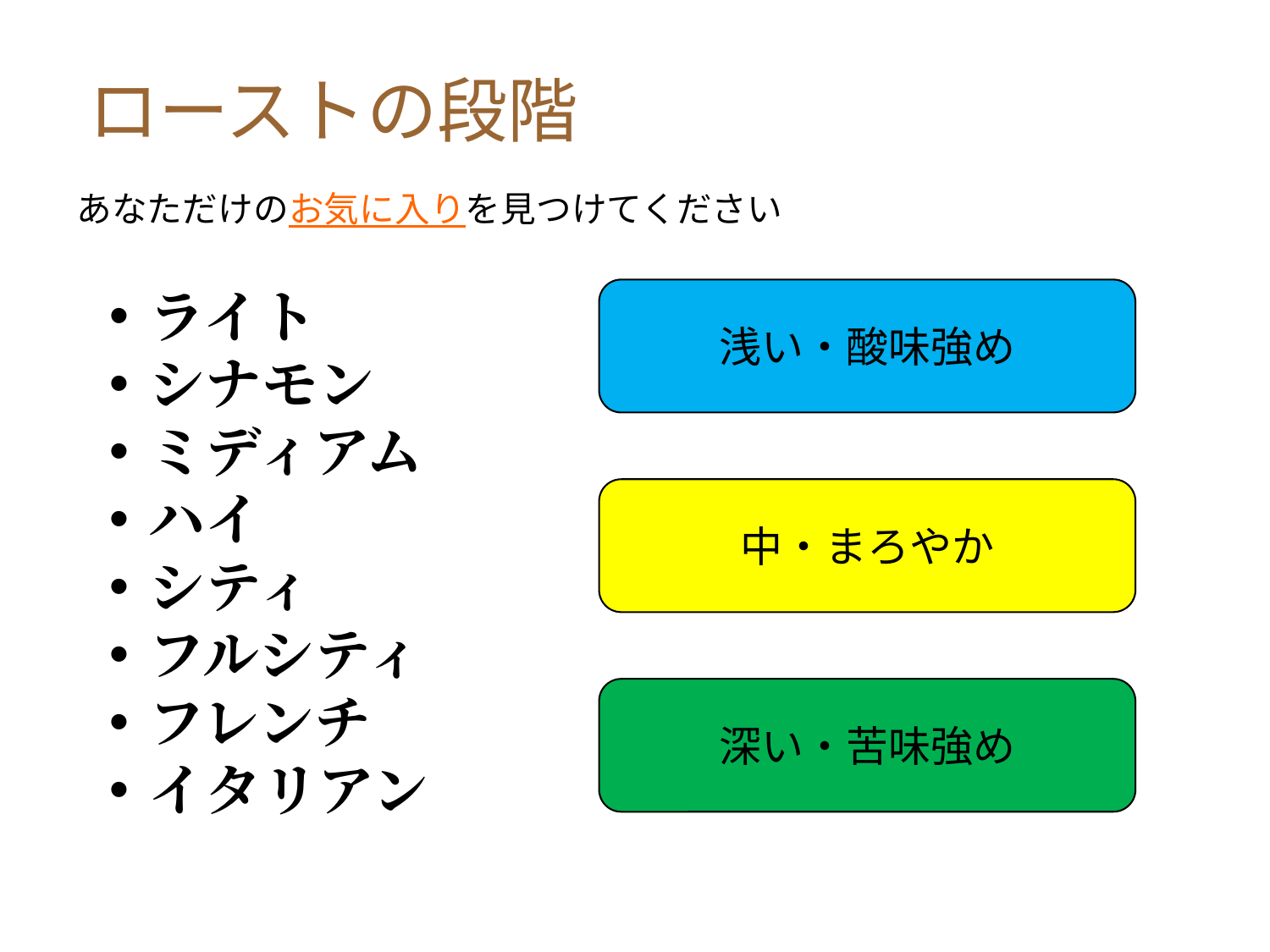

ローストの段階
あなただけのお気に入りを見つけてください
ライト
シナモン
ミディアム
ハイ
シティ
フルシティ
フレンチ
イタリアン
浅い・酸味強め
中・まろやか
深い・苦味強め